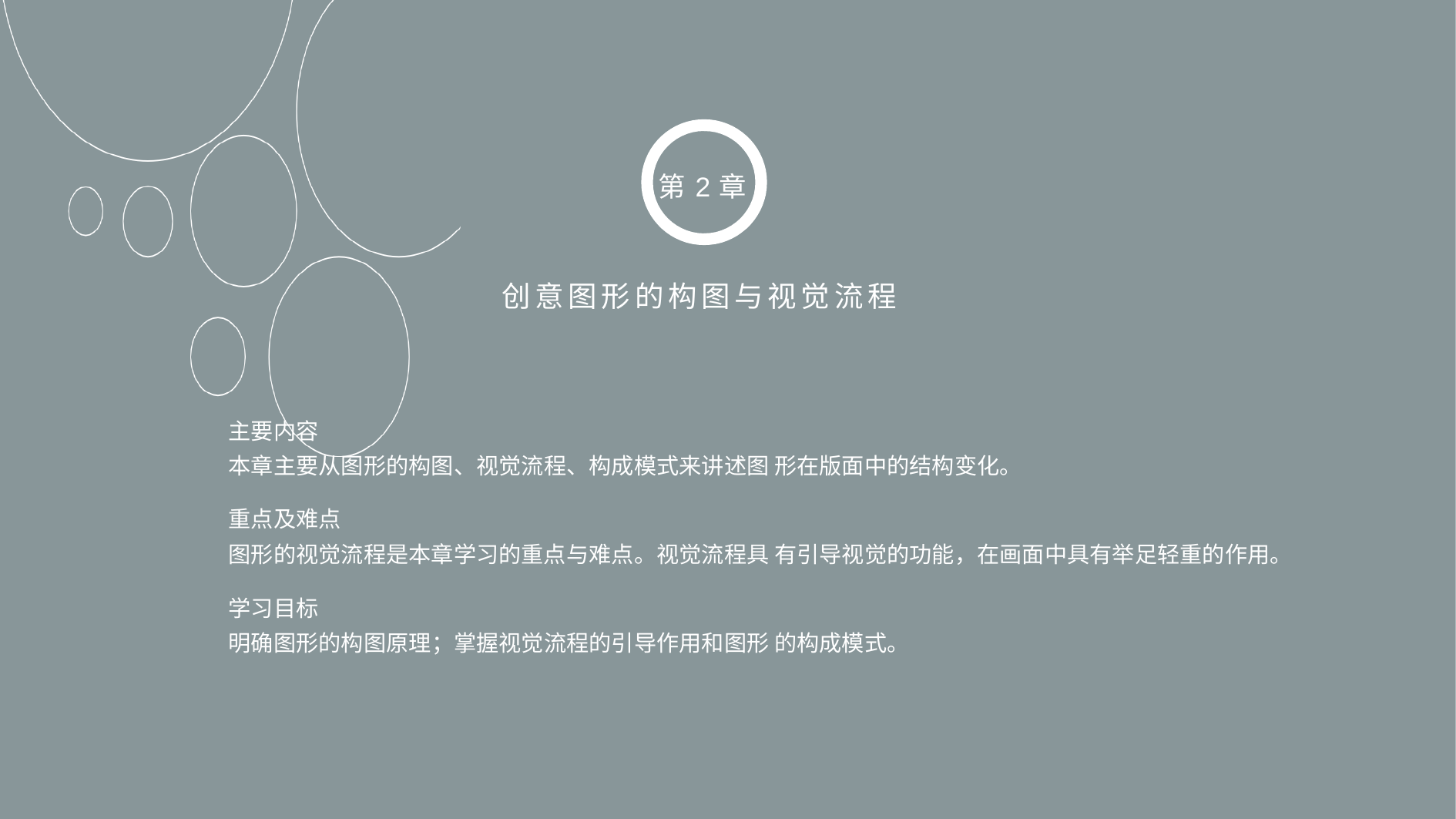

第2章

创意图形的构图与视觉流程
主要内容
本章主要从图形的构图、视觉流程、构成模式来讲述图 形在版面中的结构变化。

重点及难点
图形的视觉流程是本章学习的重点与难点。视觉流程具 有引导视觉的功能，在画面中具有举足轻重的作用。

学习目标
明确图形的构图原理；掌握视觉流程的引导作用和图形 的构成模式。